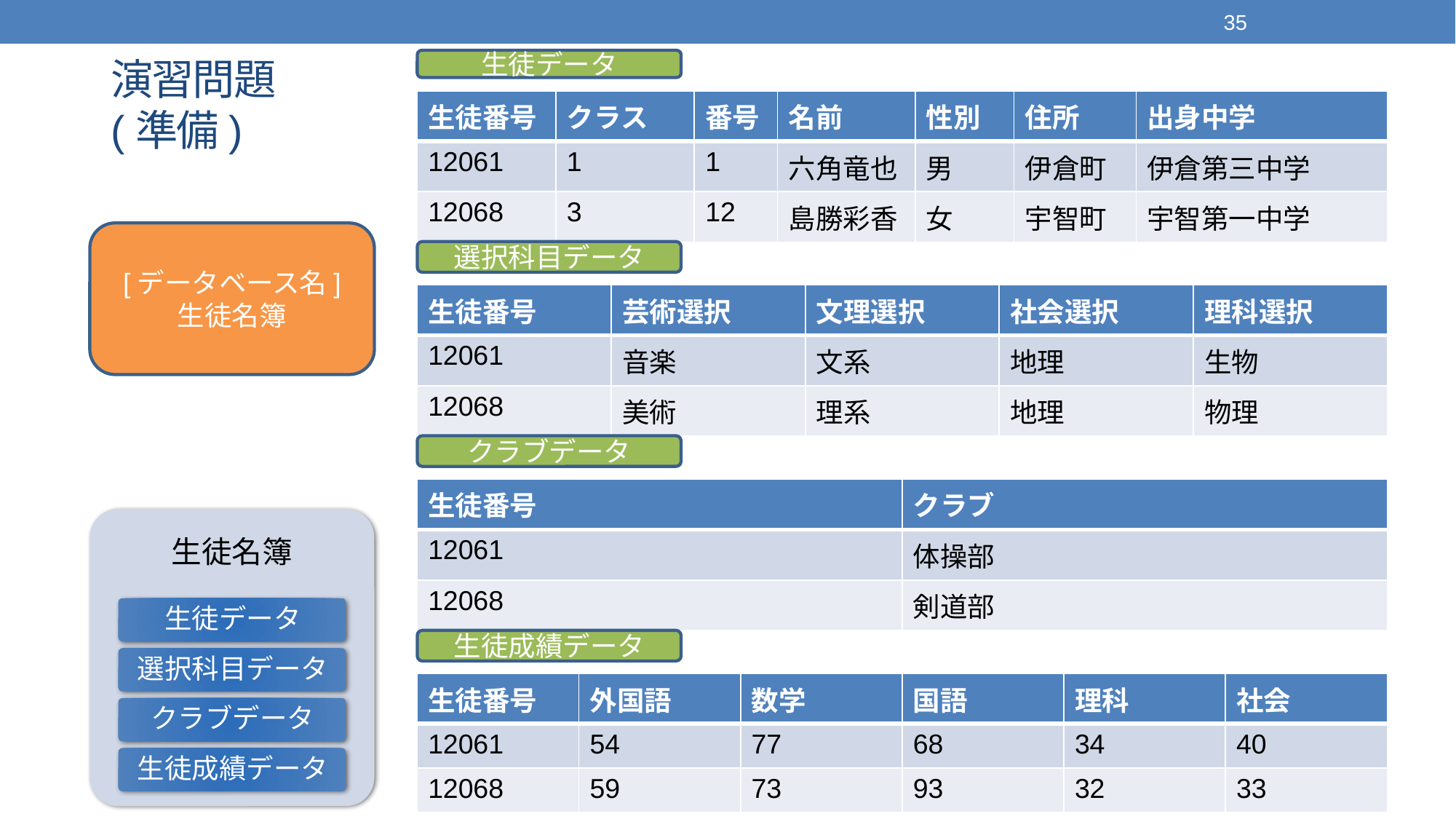

35
# 演習問題 (準備)
生徒データ
| 生徒番号 | クラス | 番号 | 名前 | 性別 | 住所 | 出身中学 |
| --- | --- | --- | --- | --- | --- | --- |
| 12061 | 1 | 1 | 六角竜也 | 男 | 伊倉町 | 伊倉第三中学 |
| 12068 | 3 | 12 | 島勝彩香 | 女 | 宇智町 | 宇智第一中学 |
[データベース名]
生徒名簿
選択科目データ
| 生徒番号 | 芸術選択 | 文理選択 | 社会選択 | 理科選択 |
| --- | --- | --- | --- | --- |
| 12061 | 音楽 | 文系 | 地理 | 生物 |
| 12068 | 美術 | 理系 | 地理 | 物理 |
クラブデータ
| 生徒番号 | クラブ |
| --- | --- |
| 12061 | 体操部 |
| 12068 | 剣道部 |
生徒名簿
生徒データ
選択科目データ
クラブデータ
生徒成績データ
生徒成績データ
| 生徒番号 | 外国語 | 数学 | 国語 | 理科 | 社会 |
| --- | --- | --- | --- | --- | --- |
| 12061 | 54 | 77 | 68 | 34 | 40 |
| 12068 | 59 | 73 | 93 | 32 | 33 |